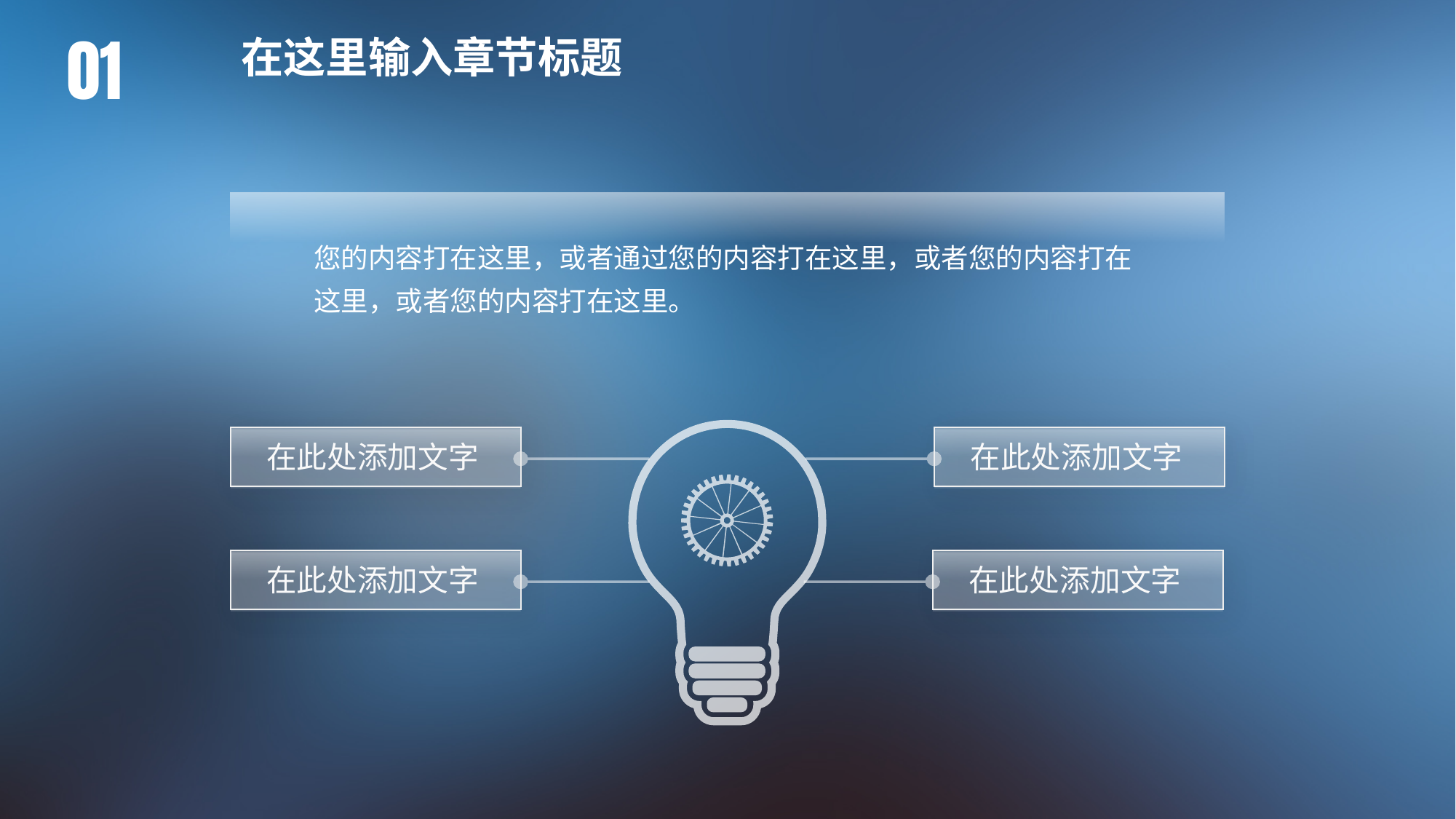

在这里输入章节标题
01

您的内容打在这里，或者通过您的内容打在这里，或者您的内容打在这里，或者您的内容打在这里。

在此处添加文字

在此处添加文字

在此处添加文字

在此处添加文字